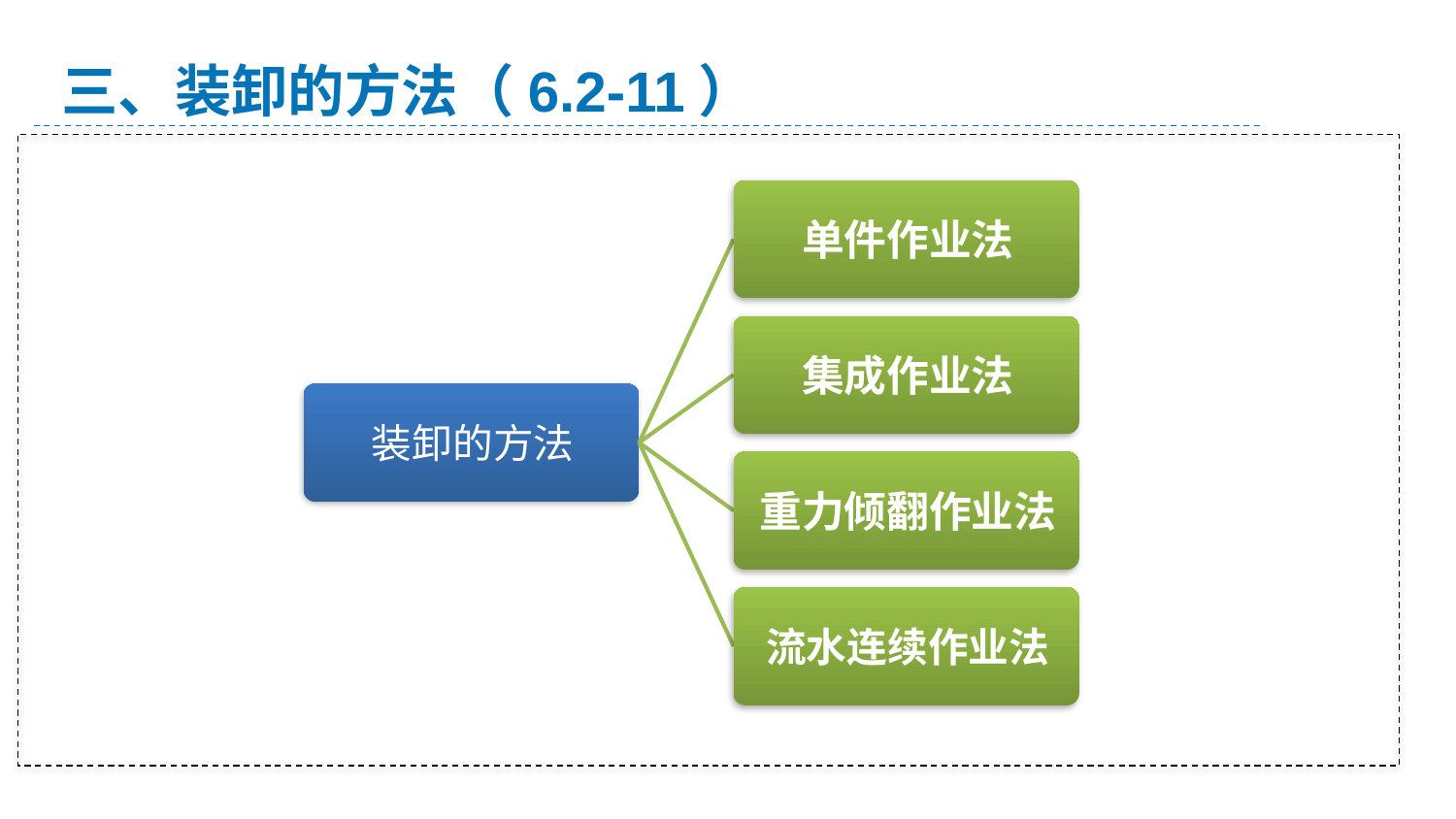

三、装卸的方法（6.2-11）

装卸的方法

单件作业法

集成作业法

重力倾翻作业法

流水连续作业法